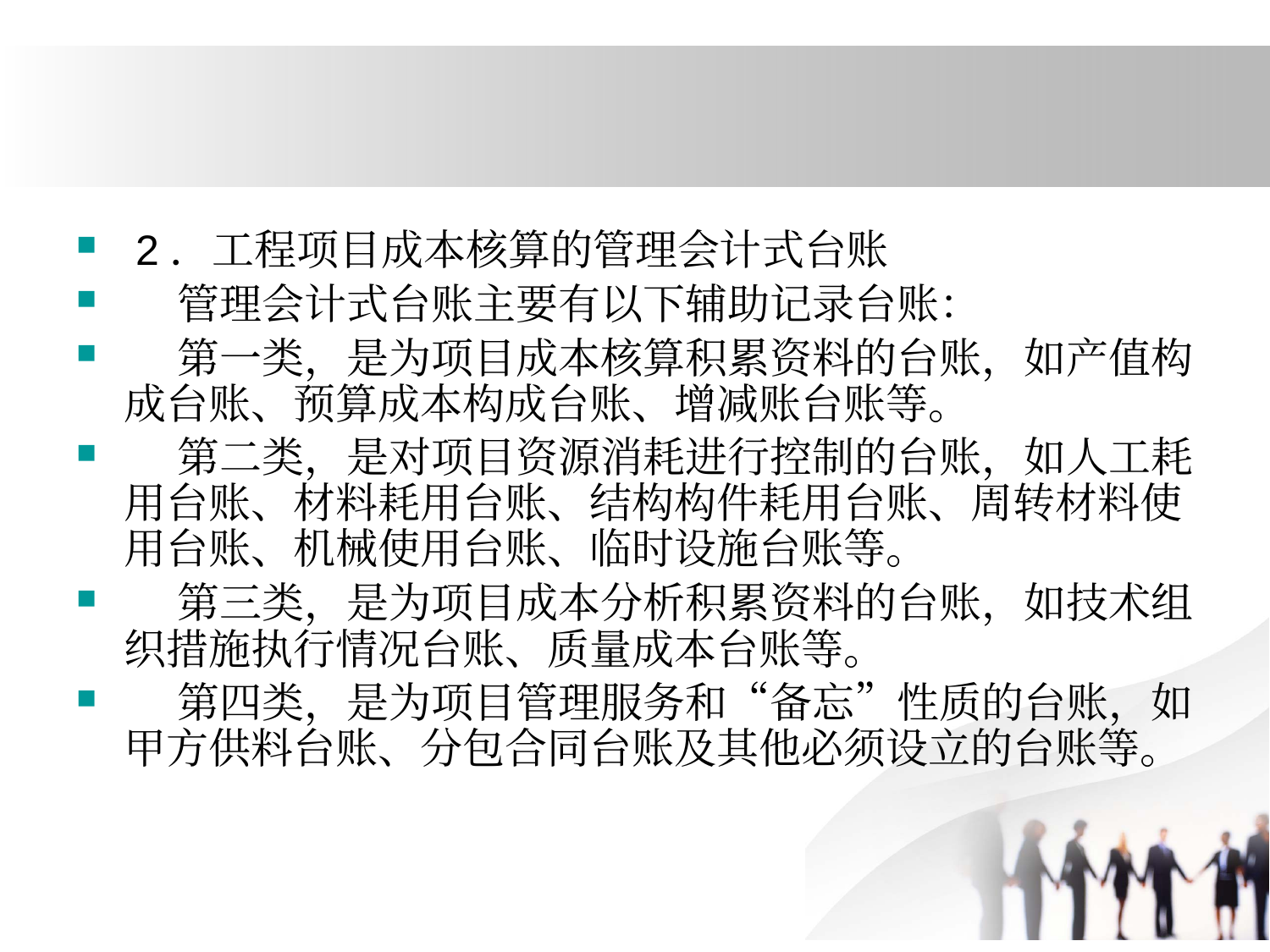

#
 2．工程项目成本核算的管理会计式台账
    管理会计式台账主要有以下辅助记录台账：
    第一类，是为项目成本核算积累资料的台账，如产值构成台账、预算成本构成台账、增减账台账等。
    第二类，是对项目资源消耗进行控制的台账，如人工耗用台账、材料耗用台账、结构构件耗用台账、周转材料使用台账、机械使用台账、临时设施台账等。
    第三类，是为项目成本分析积累资料的台账，如技术组织措施执行情况台账、质量成本台账等。
    第四类，是为项目管理服务和“备忘”性质的台账，如甲方供料台账、分包合同台账及其他必须设立的台账等。